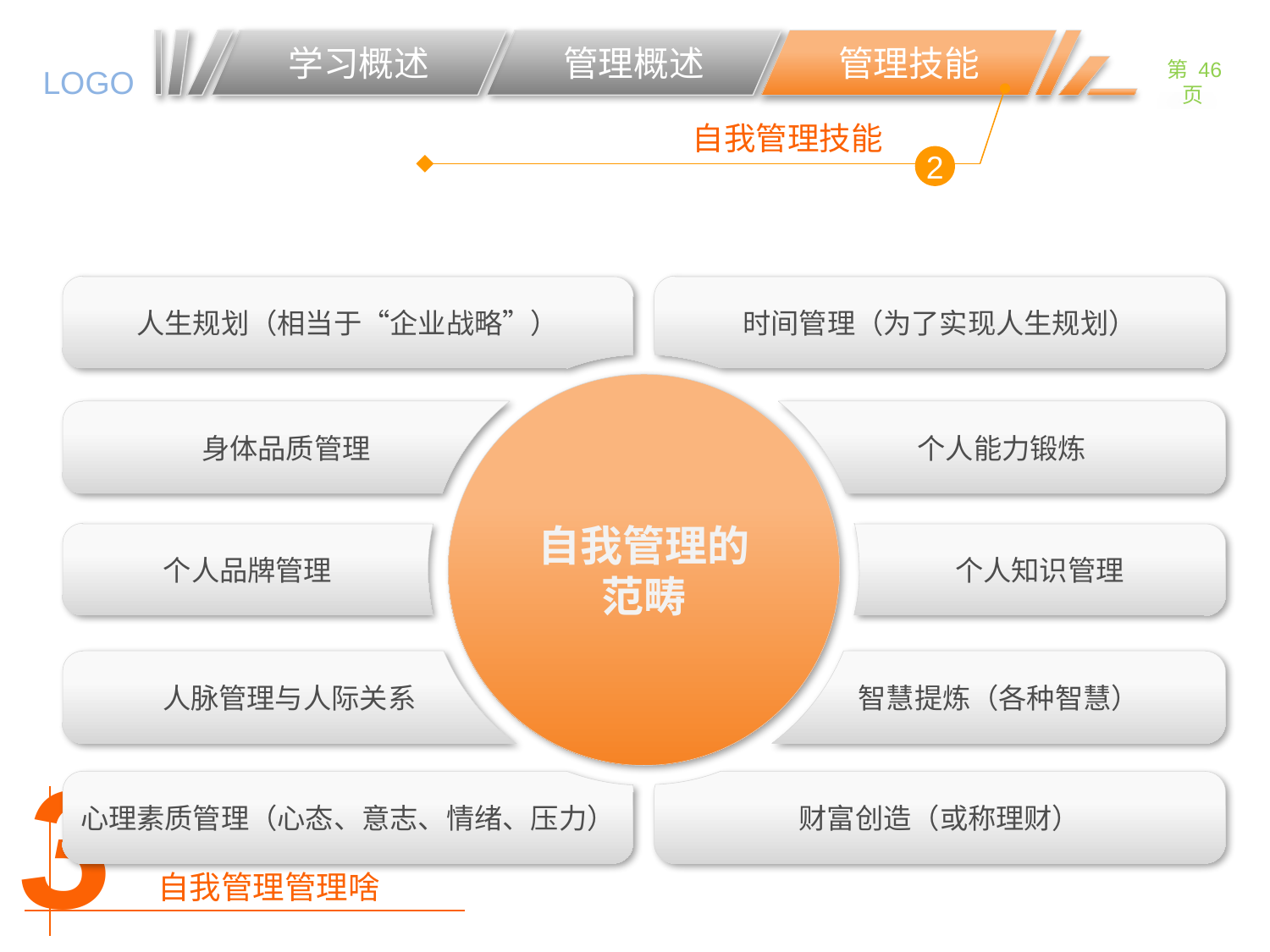

学习概述
管理概述

管理技能

自我管理技能
2
人生规划（相当于“企业战略”）
时间管理（为了实现人生规划）
自我管理的范畴
身体品质管理
个人能力锻炼
个人品牌管理
个人知识管理
人脉管理与人际关系
智慧提炼（各种智慧）
3
自我管理管理啥
心理素质管理（心态、意志、情绪、压力）
财富创造（或称理财）